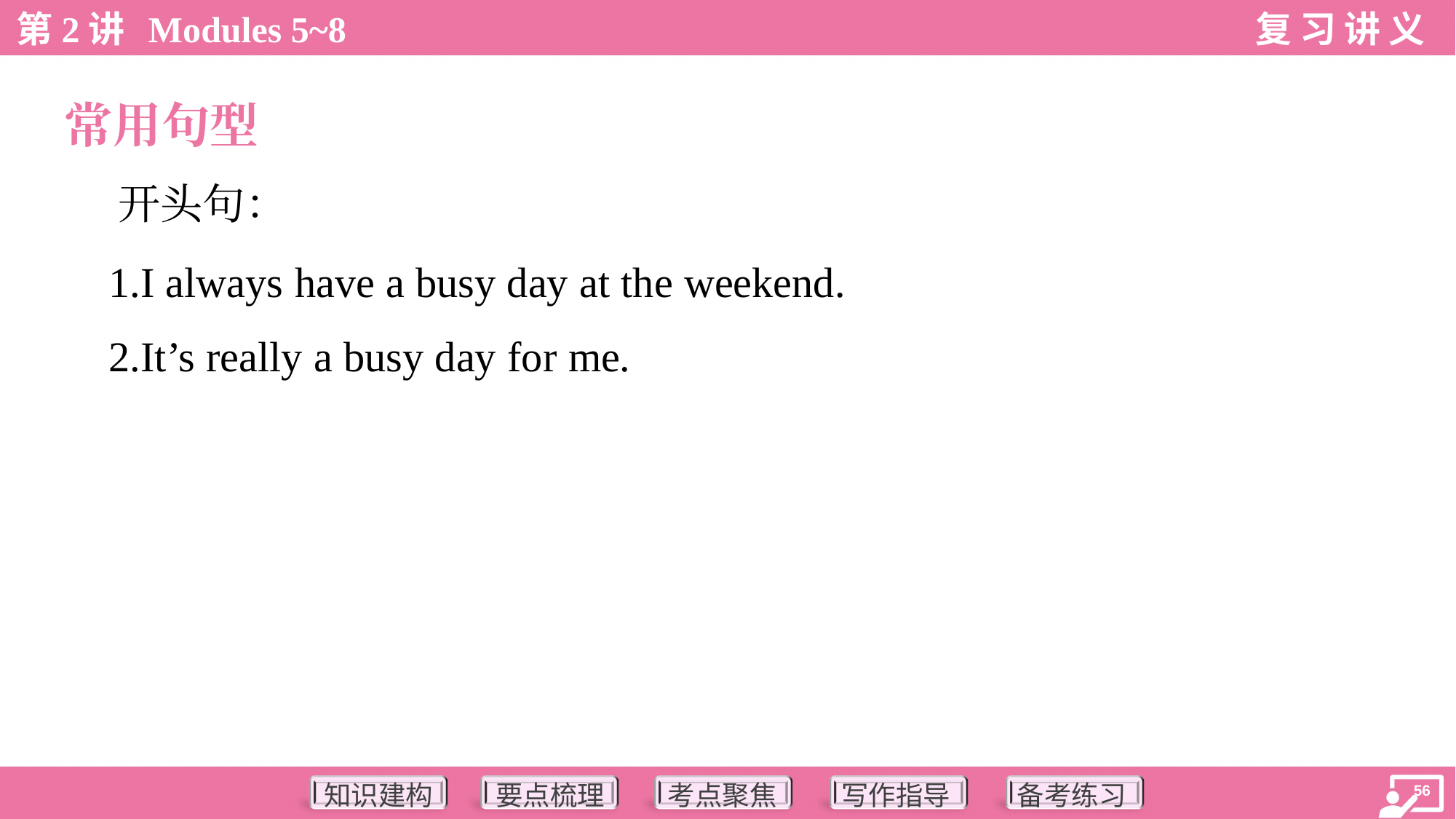

常用句型
    开头句：
    1.I always have a busy day at the weekend.
    2.It’s really a busy day for me.